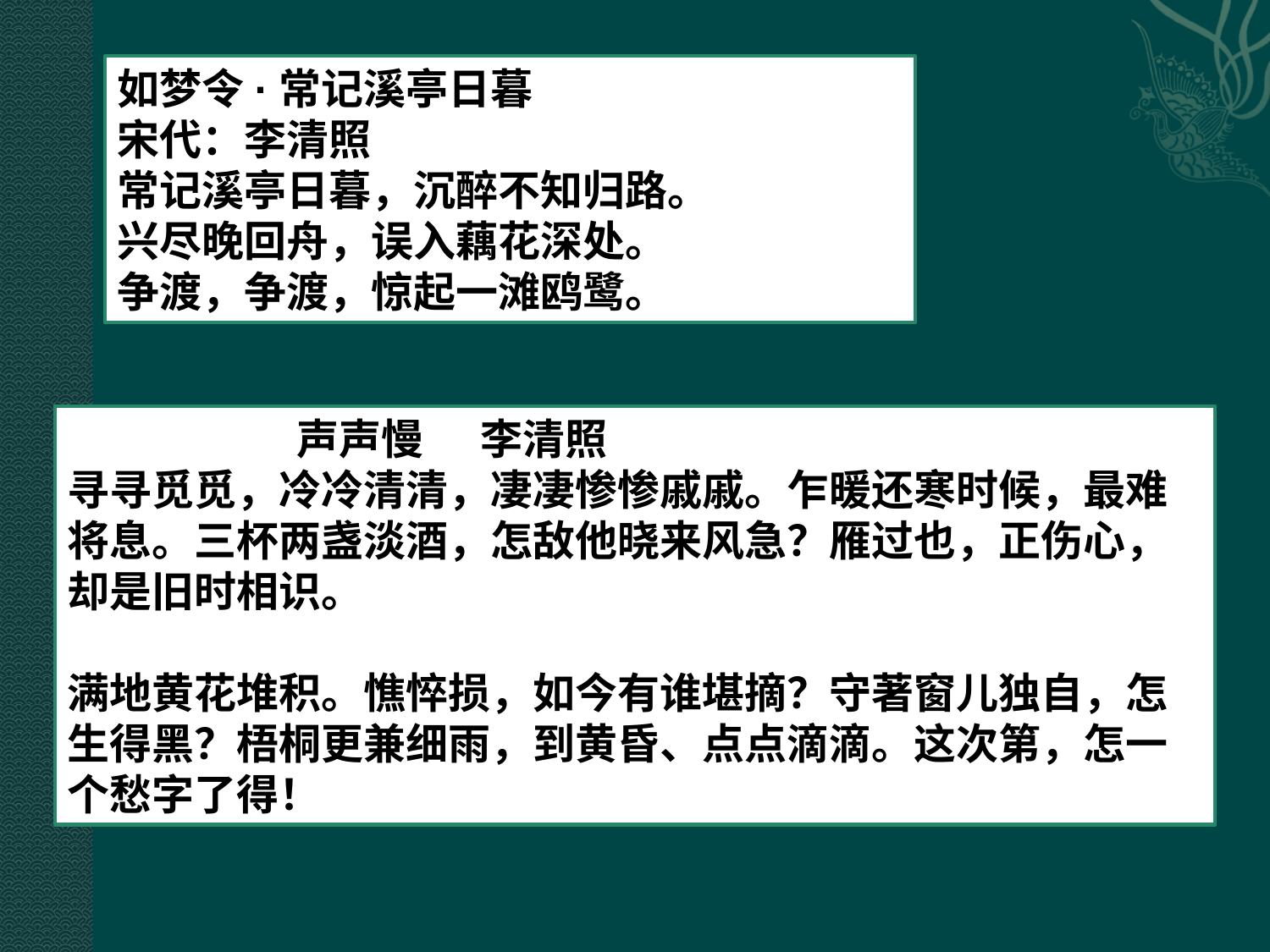

如梦令·常记溪亭日暮
宋代：李清照
常记溪亭日暮，沉醉不知归路。
兴尽晚回舟，误入藕花深处。
争渡，争渡，惊起一滩鸥鹭。
                       声声慢      李清照
寻寻觅觅，冷冷清清，凄凄惨惨戚戚。乍暖还寒时候，最难将息。三杯两盏淡酒，怎敌他晓来风急？雁过也，正伤心，却是旧时相识。

满地黄花堆积。憔悴损，如今有谁堪摘？守著窗儿独自，怎生得黑？梧桐更兼细雨，到黄昏、点点滴滴。这次第，怎一个愁字了得！